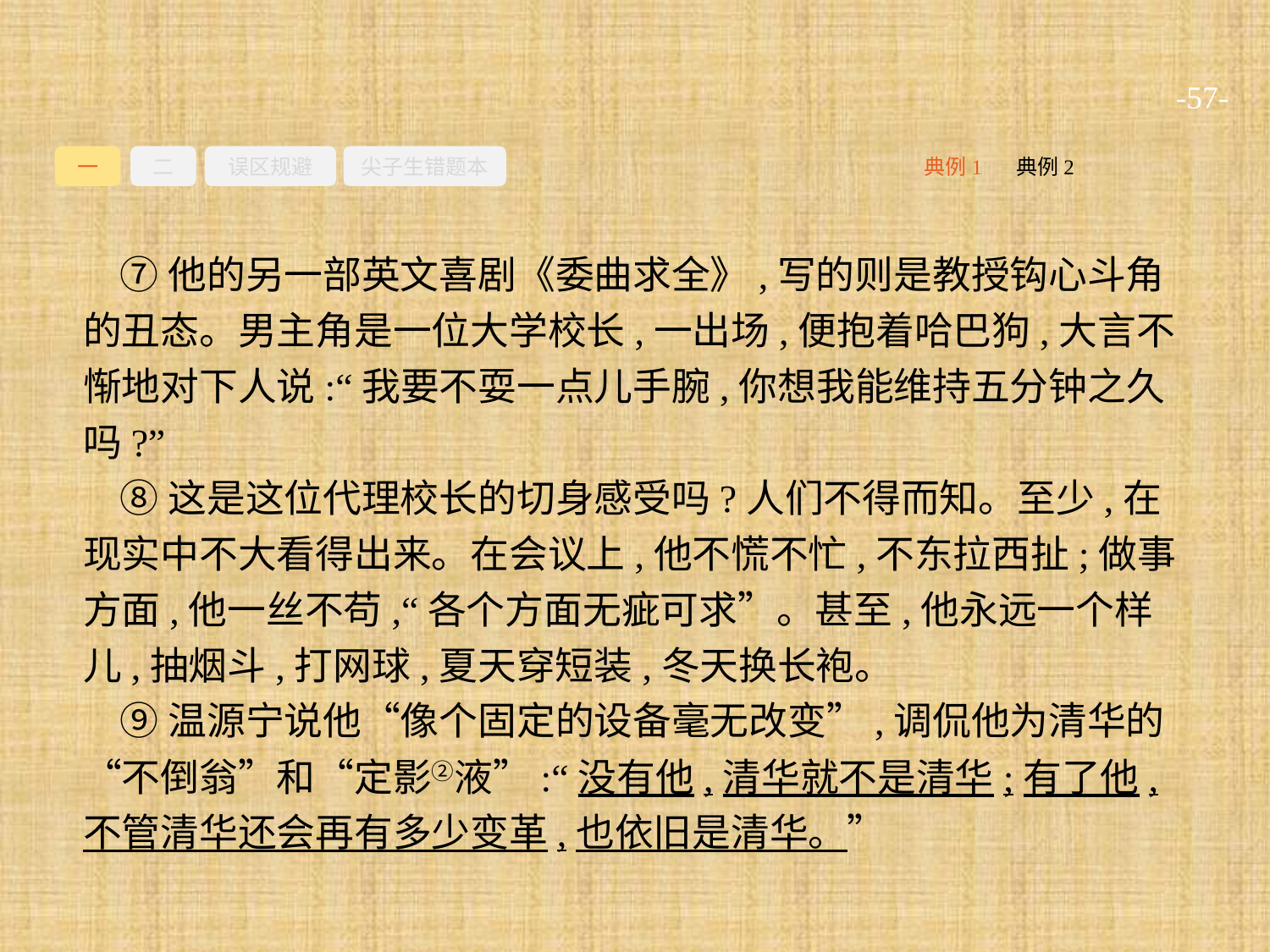

-57-
一
二
误区规避
尖子生错题本
典例2
典例1
⑦他的另一部英文喜剧《委曲求全》,写的则是教授钩心斗角的丑态。男主角是一位大学校长,一出场,便抱着哈巴狗,大言不惭地对下人说:“我要不耍一点儿手腕,你想我能维持五分钟之久吗?”
⑧这是这位代理校长的切身感受吗?人们不得而知。至少,在现实中不大看得出来。在会议上,他不慌不忙,不东拉西扯;做事方面,他一丝不苟,“各个方面无疵可求”。甚至,他永远一个样儿,抽烟斗,打网球,夏天穿短装,冬天换长袍。
⑨温源宁说他“像个固定的设备毫无改变”,调侃他为清华的“不倒翁”和“定影②液”:“没有他,清华就不是清华;有了他,不管清华还会再有多少变革,也依旧是清华。”